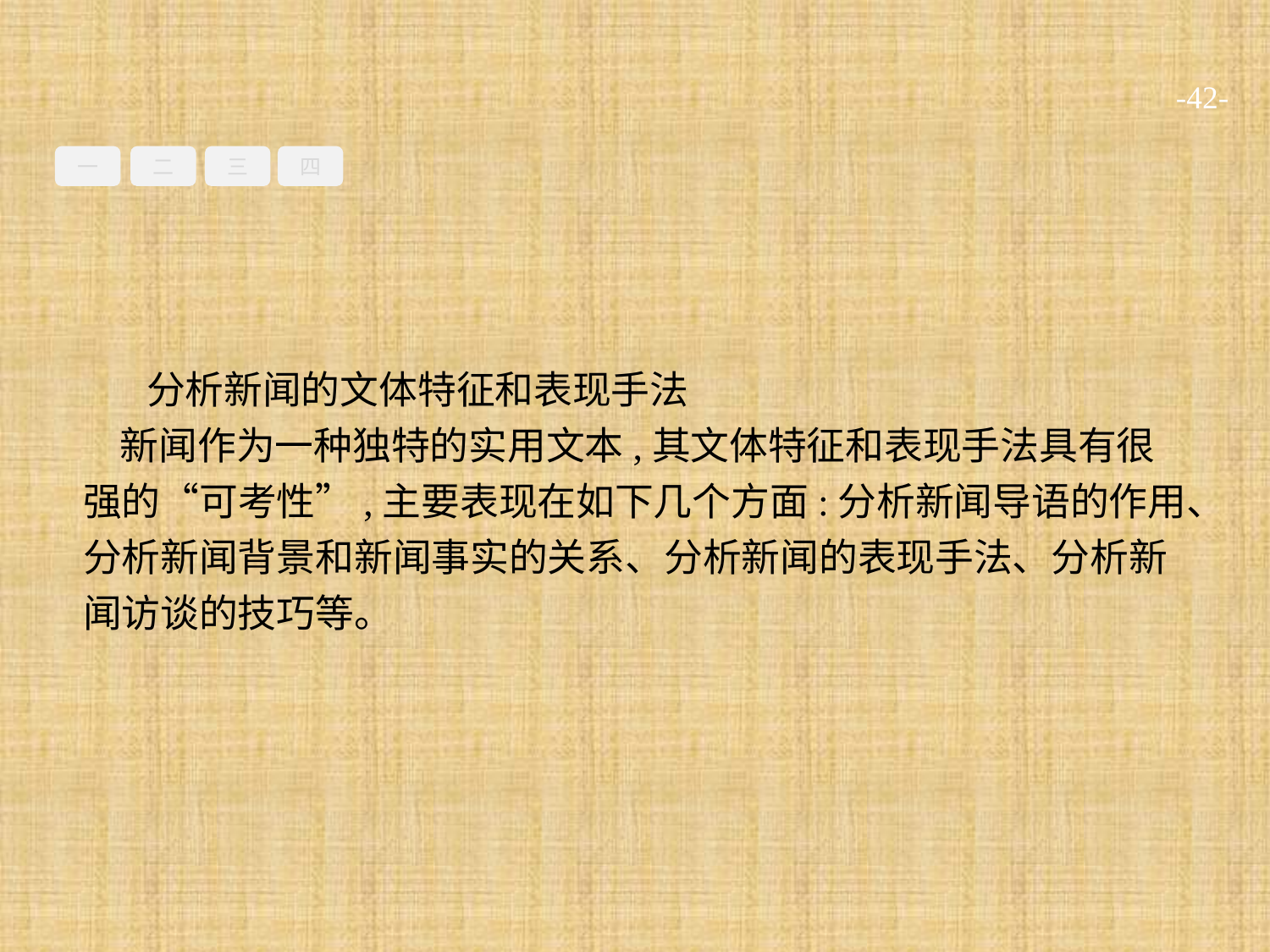

-42-
一
二
三
四
分析新闻的文体特征和表现手法
新闻作为一种独特的实用文本,其文体特征和表现手法具有很强的“可考性”,主要表现在如下几个方面:分析新闻导语的作用、分析新闻背景和新闻事实的关系、分析新闻的表现手法、分析新闻访谈的技巧等。